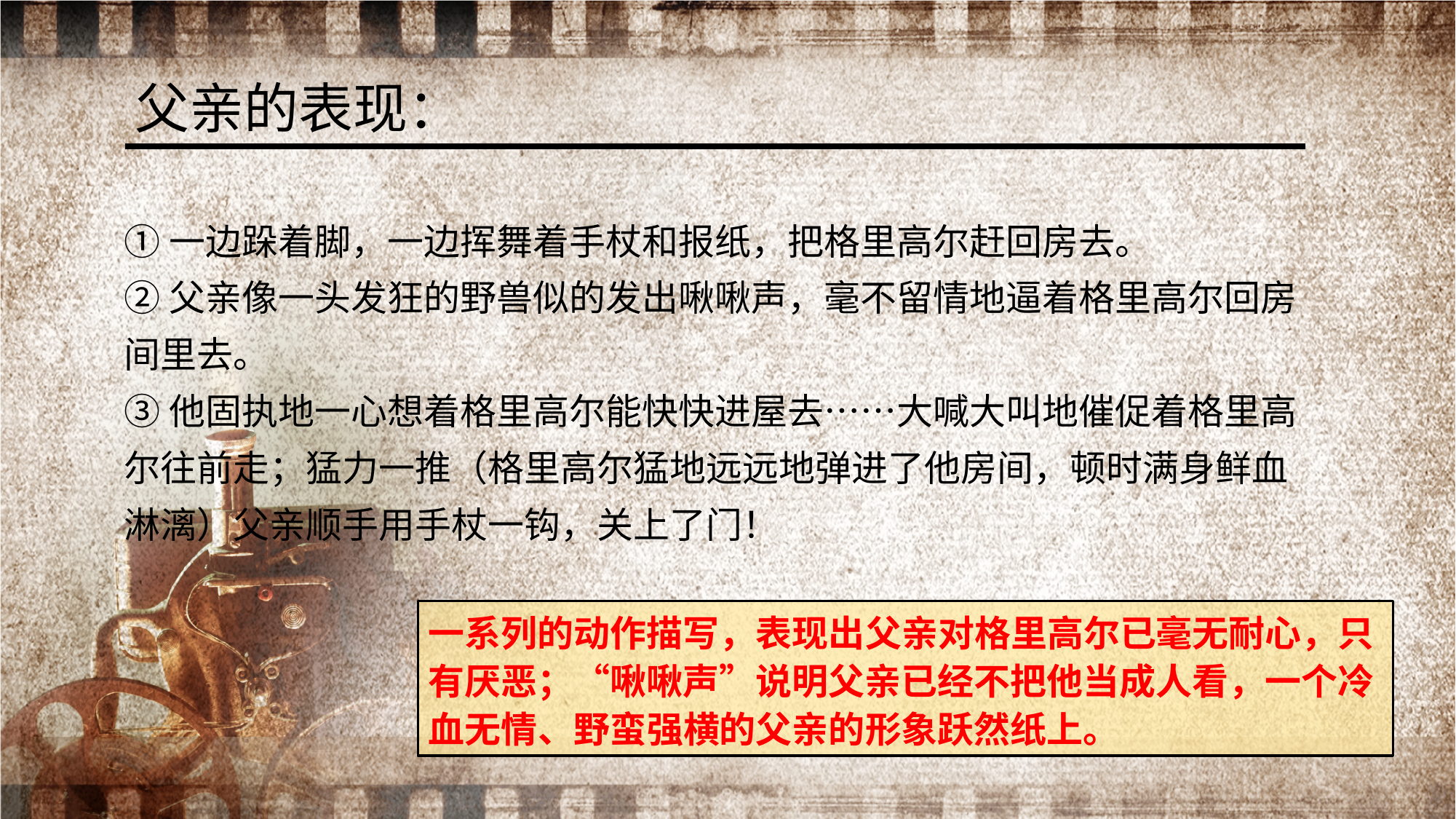

父亲的表现：

①一边跺着脚，一边挥舞着手杖和报纸，把格里高尔赶回房去。
②父亲像一头发狂的野兽似的发出啾啾声，毫不留情地逼着格里高尔回房间里去。
③他固执地一心想着格里高尔能快快进屋去……大喊大叫地催促着格里高尔往前走；猛力一推（格里高尔猛地远远地弹进了他房间，顿时满身鲜血淋漓）父亲顺手用手杖一钩，关上了门！
一系列的动作描写，表现出父亲对格里高尔已毫无耐心，只有厌恶；“啾啾声”说明父亲已经不把他当成人看，一个冷血无情、野蛮强横的父亲的形象跃然纸上。